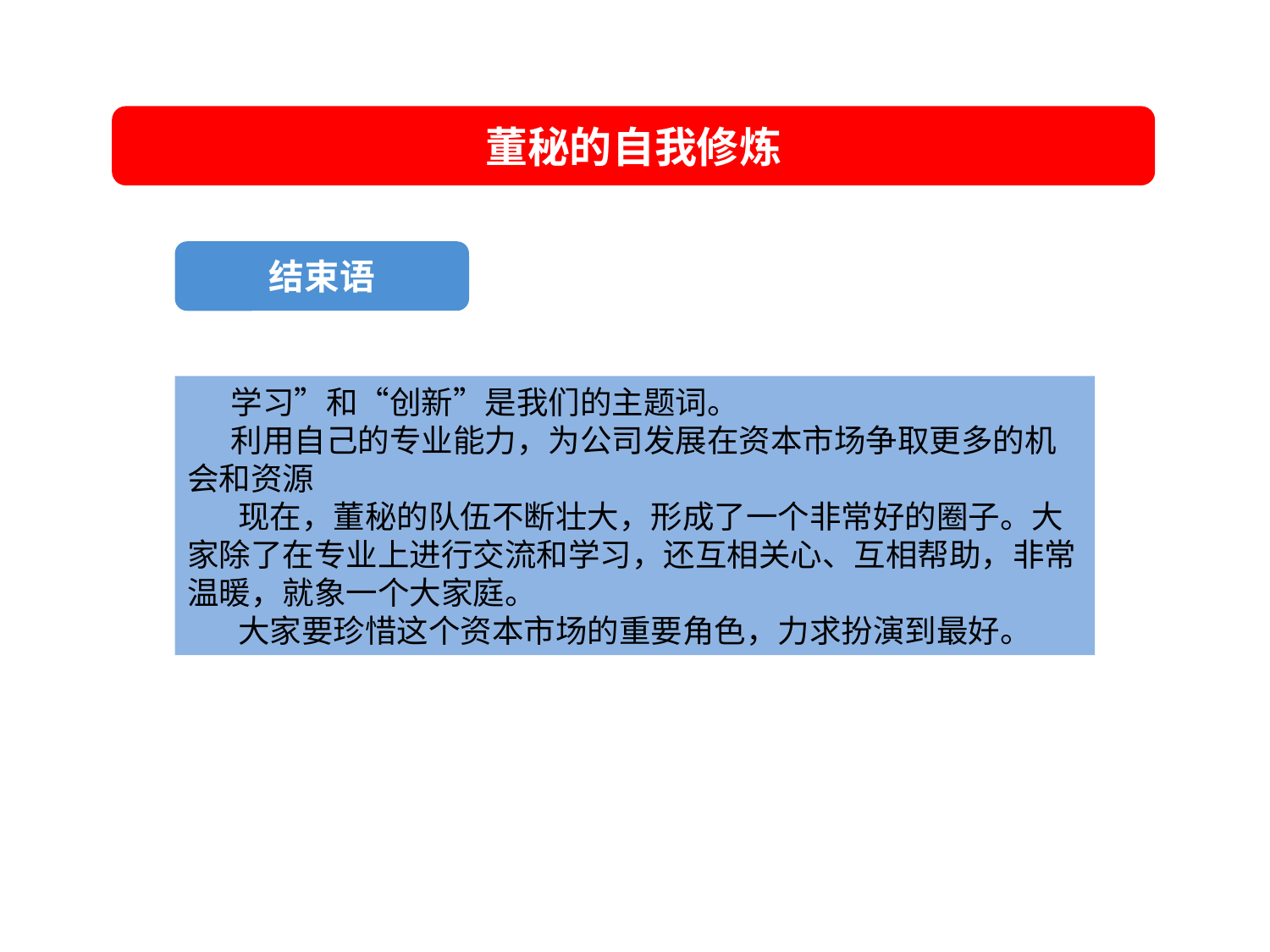

董秘的自我修炼
结束语
     学习”和“创新”是我们的主题词。
     利用自己的专业能力，为公司发展在资本市场争取更多的机会和资源
      现在，董秘的队伍不断壮大，形成了一个非常好的圈子。大家除了在专业上进行交流和学习，还互相关心、互相帮助，非常温暖，就象一个大家庭。
      大家要珍惜这个资本市场的重要角色，力求扮演到最好。